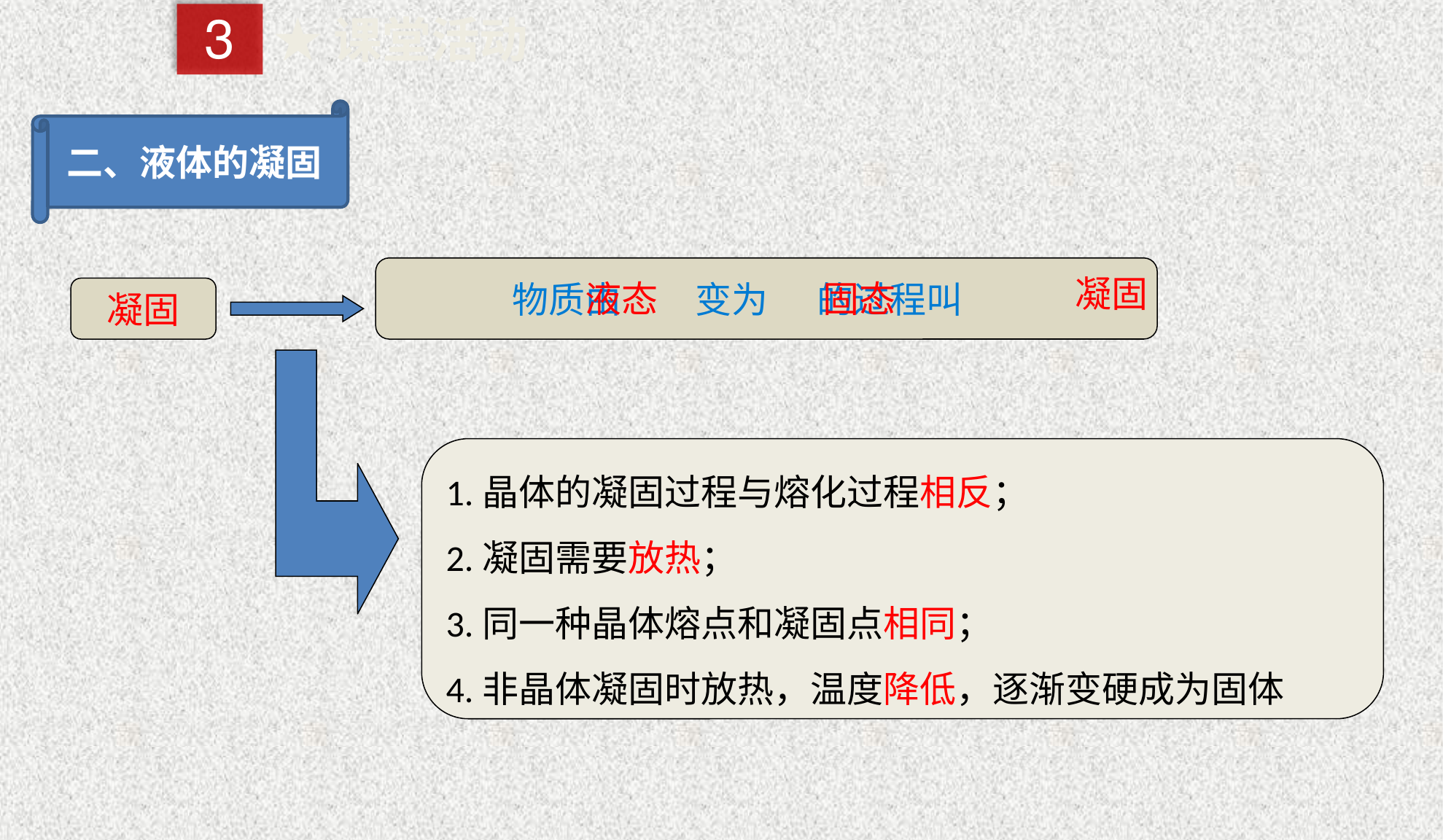

3
★课堂活动
二、液体的凝固
物质由         变为      的过程叫
凝固
液态
固态
凝固

1.晶体的凝固过程与熔化过程相反；
2.凝固需要放热；
3.同一种晶体熔点和凝固点相同；
4.非晶体凝固时放热，温度降低，逐渐变硬成为固体